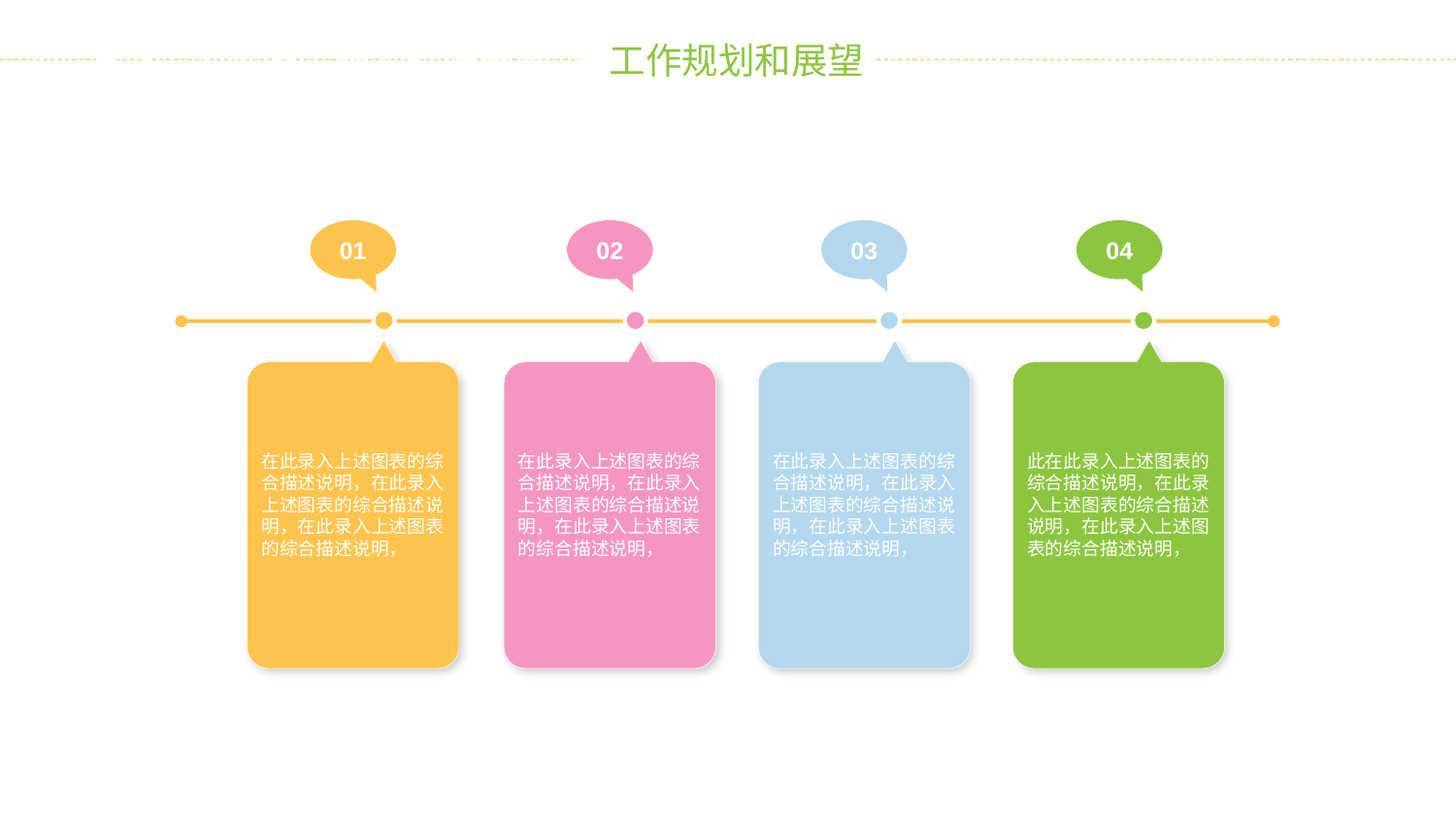

点击输入您的标题内容
01

在此录入上述图表的综合描述说明，在此录入上述图表的综合描述说明，在此录入上述图表的综合描述说明，
02

在此录入上述图表的综合描述说明，在此录入上述图表的综合描述说明，在此录入上述图表的综合描述说明，
03

在此录入上述图表的综合描述说明，在此录入上述图表的综合描述说明，在此录入上述图表的综合描述说明，
04

此在此录入上述图表的综合描述说明，在此录入上述图表的综合描述说明，在此录入上述图表的综合描述说明，